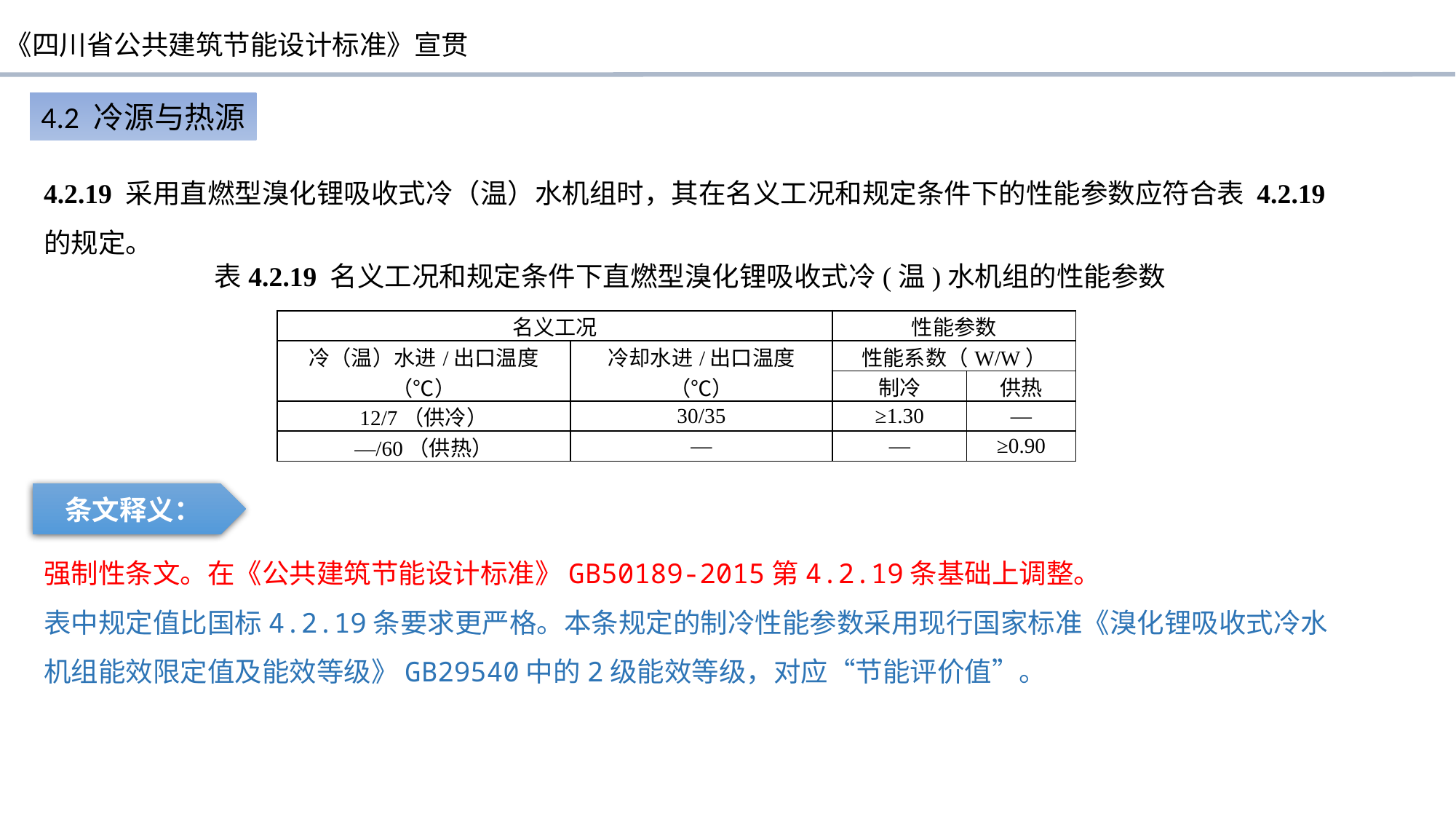

4.2 冷源与热源
4.2.19 采用直燃型溴化锂吸收式冷（温）水机组时，其在名义工况和规定条件下的性能参数应符合表 4.2.19 的规定。
表4.2.19 名义工况和规定条件下直燃型溴化锂吸收式冷(温)水机组的性能参数
| 名义工况 |  | 性能参数 |  |
| --- | --- | --- | --- |
| 冷（温）水进/出口温度（℃） | 冷却水进/出口温度（℃） | 性能系数（W/W） |  |
|  |  | 制冷 | 供热 |
| 12/7（供冷） | 30/35 | ≥1.30 | — |
| —/60（供热） | — | — | ≥0.90 |
条文释义：
强制性条文。在《公共建筑节能设计标准》GB50189-2015第4.2.19条基础上调整。
表中规定值比国标4.2.19条要求更严格。本条规定的制冷性能参数采用现行国家标准《溴化锂吸收式冷水机组能效限定值及能效等级》GB29540中的2级能效等级，对应“节能评价值”。